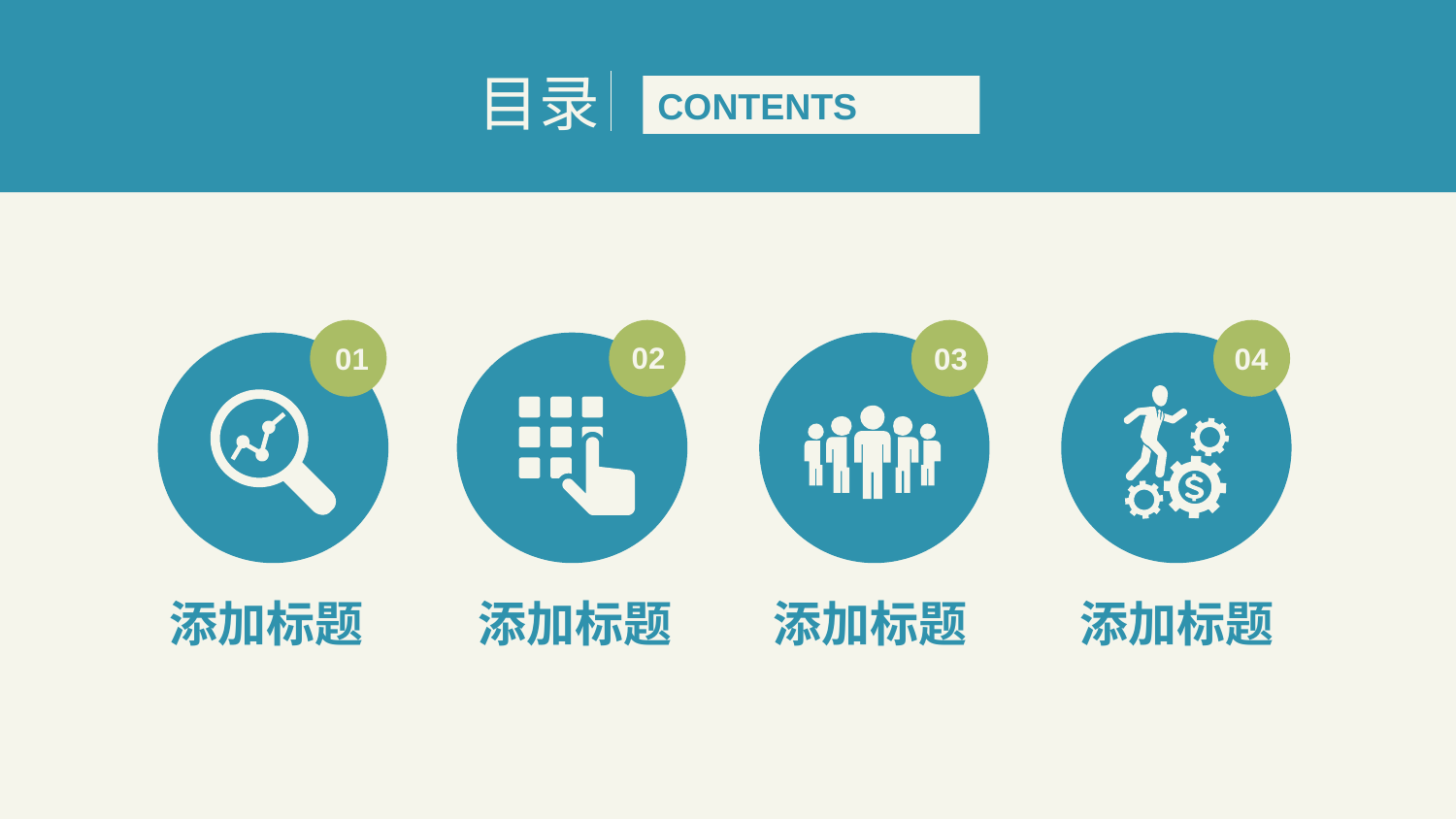

目录

CONTENTS

02

01

03

04

添加标题
添加标题
添加标题
添加标题